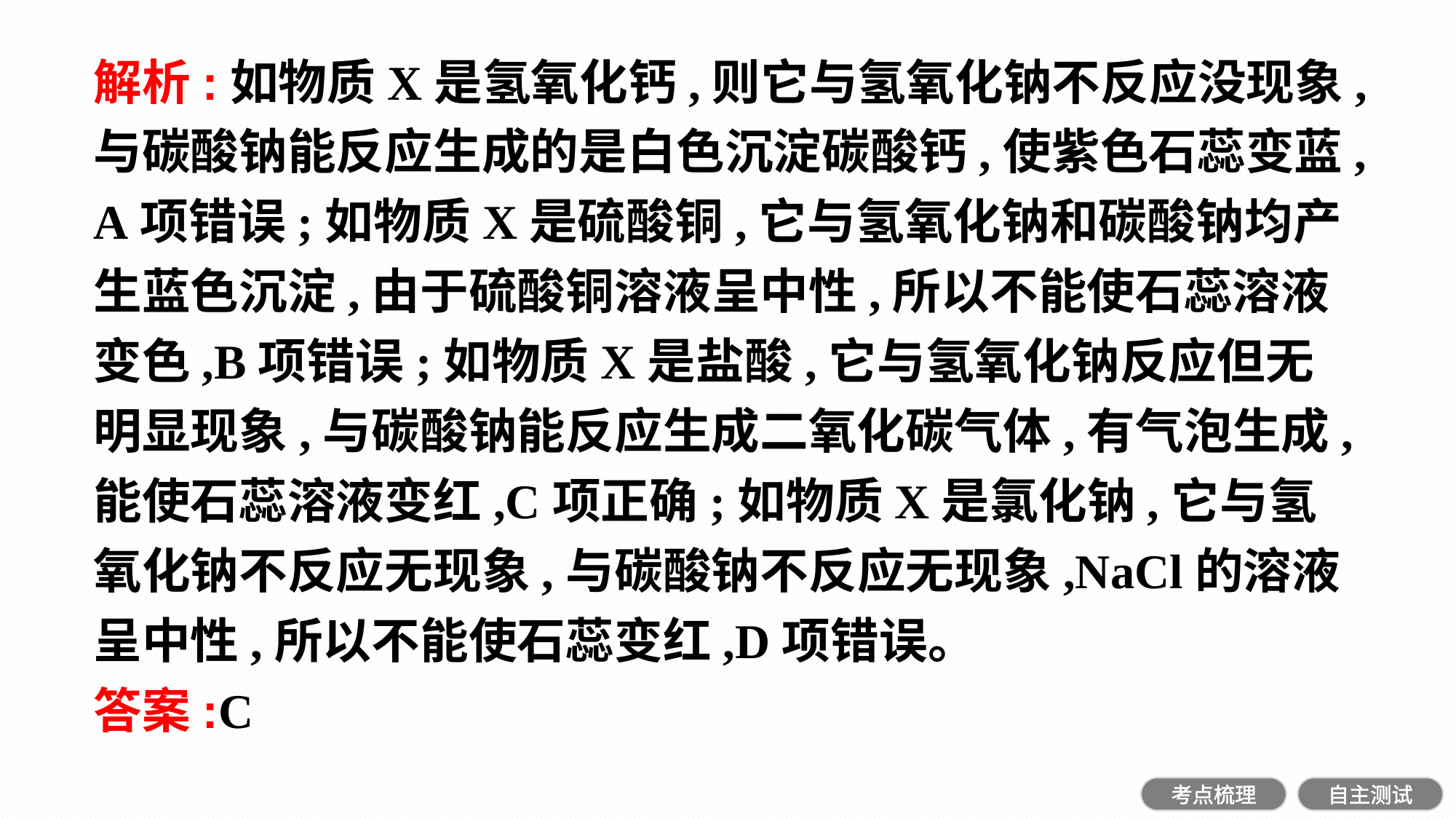

解析:如物质X是氢氧化钙,则它与氢氧化钠不反应没现象,与碳酸钠能反应生成的是白色沉淀碳酸钙,使紫色石蕊变蓝,A项错误;如物质X是硫酸铜,它与氢氧化钠和碳酸钠均产生蓝色沉淀,由于硫酸铜溶液呈中性,所以不能使石蕊溶液变色,B项错误;如物质X是盐酸,它与氢氧化钠反应但无明显现象,与碳酸钠能反应生成二氧化碳气体,有气泡生成,能使石蕊溶液变红,C项正确;如物质X是氯化钠,它与氢氧化钠不反应无现象,与碳酸钠不反应无现象,NaCl的溶液呈中性,所以不能使石蕊变红,D项错误。
答案:C